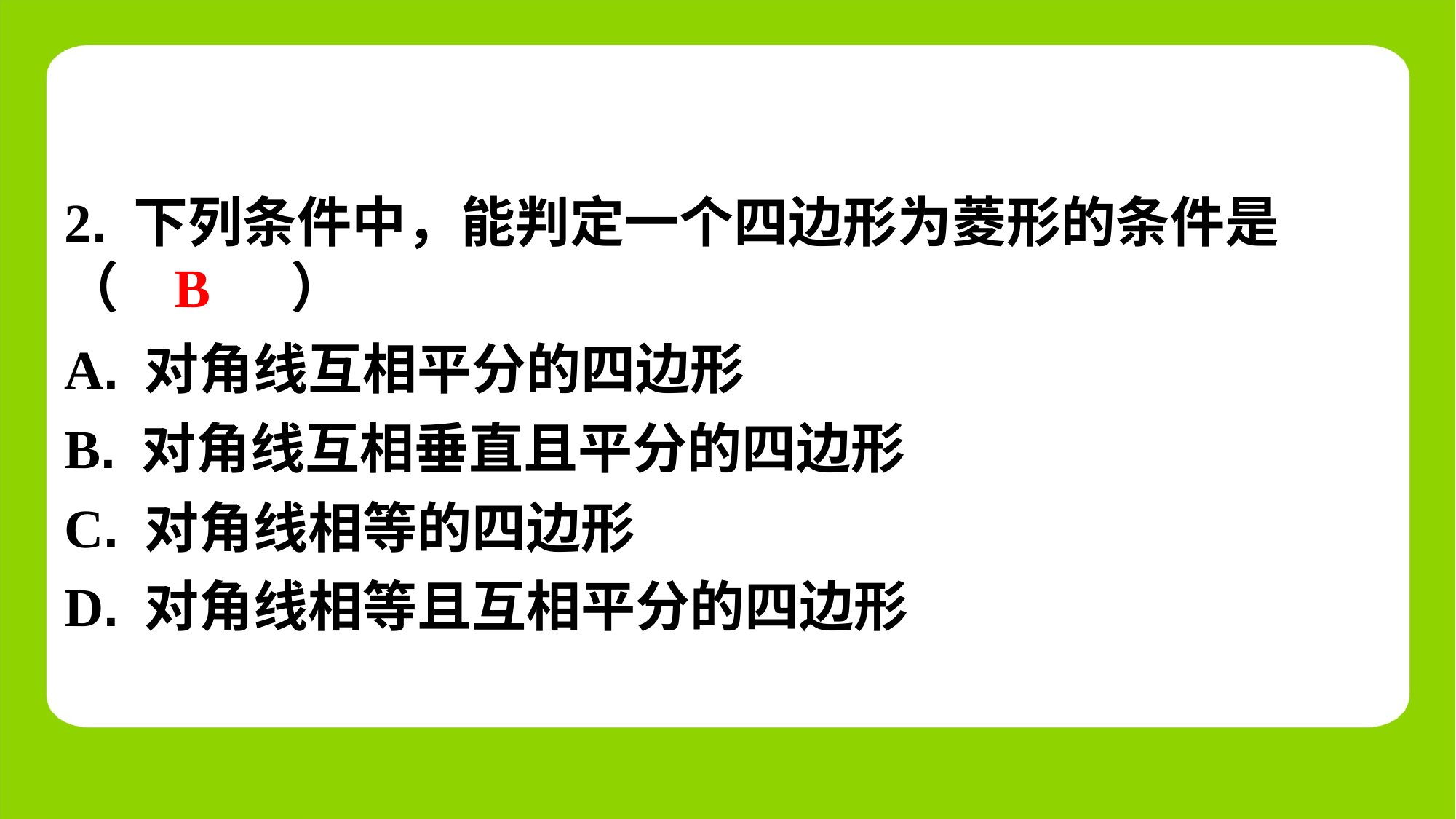

2. 下列条件中，能判定一个四边形为菱形的条件是
（　B　）
B
| A. 对角线互相平分的四边形 |
| --- |
| B. 对角线互相垂直且平分的四边形 |
| C. 对角线相等的四边形 |
| D. 对角线相等且互相平分的四边形 |